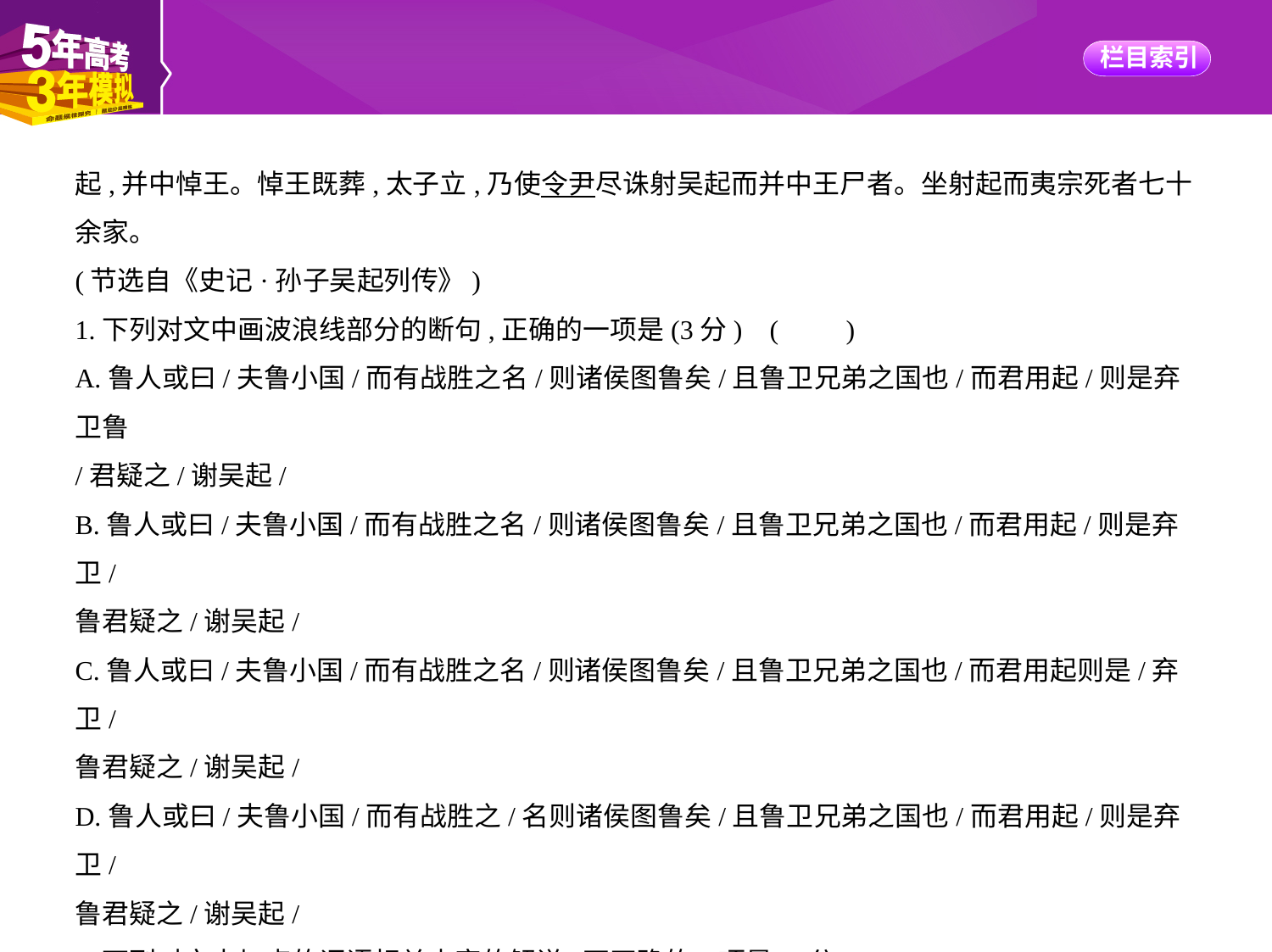

起,并中悼王。悼王既葬,太子立,乃使令尹尽诛射吴起而并中王尸者。坐射起而夷宗死者七十
余家。
(节选自《史记·孙子吴起列传》)
1.下列对文中画波浪线部分的断句,正确的一项是(3分) (　　)
A.鲁人或曰/夫鲁小国/而有战胜之名/则诸侯图鲁矣/且鲁卫兄弟之国也/而君用起/则是弃卫鲁
/君疑之/谢吴起/
B.鲁人或曰/夫鲁小国/而有战胜之名/则诸侯图鲁矣/且鲁卫兄弟之国也/而君用起/则是弃卫/
鲁君疑之/谢吴起/
C.鲁人或曰/夫鲁小国/而有战胜之名/则诸侯图鲁矣/且鲁卫兄弟之国也/而君用起则是/弃卫/
鲁君疑之/谢吴起/
D.鲁人或曰/夫鲁小国/而有战胜之/名则诸侯图鲁矣/且鲁卫兄弟之国也/而君用起/则是弃卫/
鲁君疑之/谢吴起/
2.下列对文中加点的词语相关内容的解说,不正确的一项是(3分)(　　)
A.殷纣为商代末代国君,在位期间统治失控,好酒淫乐,暴敛酷刑,是有名的暴君。